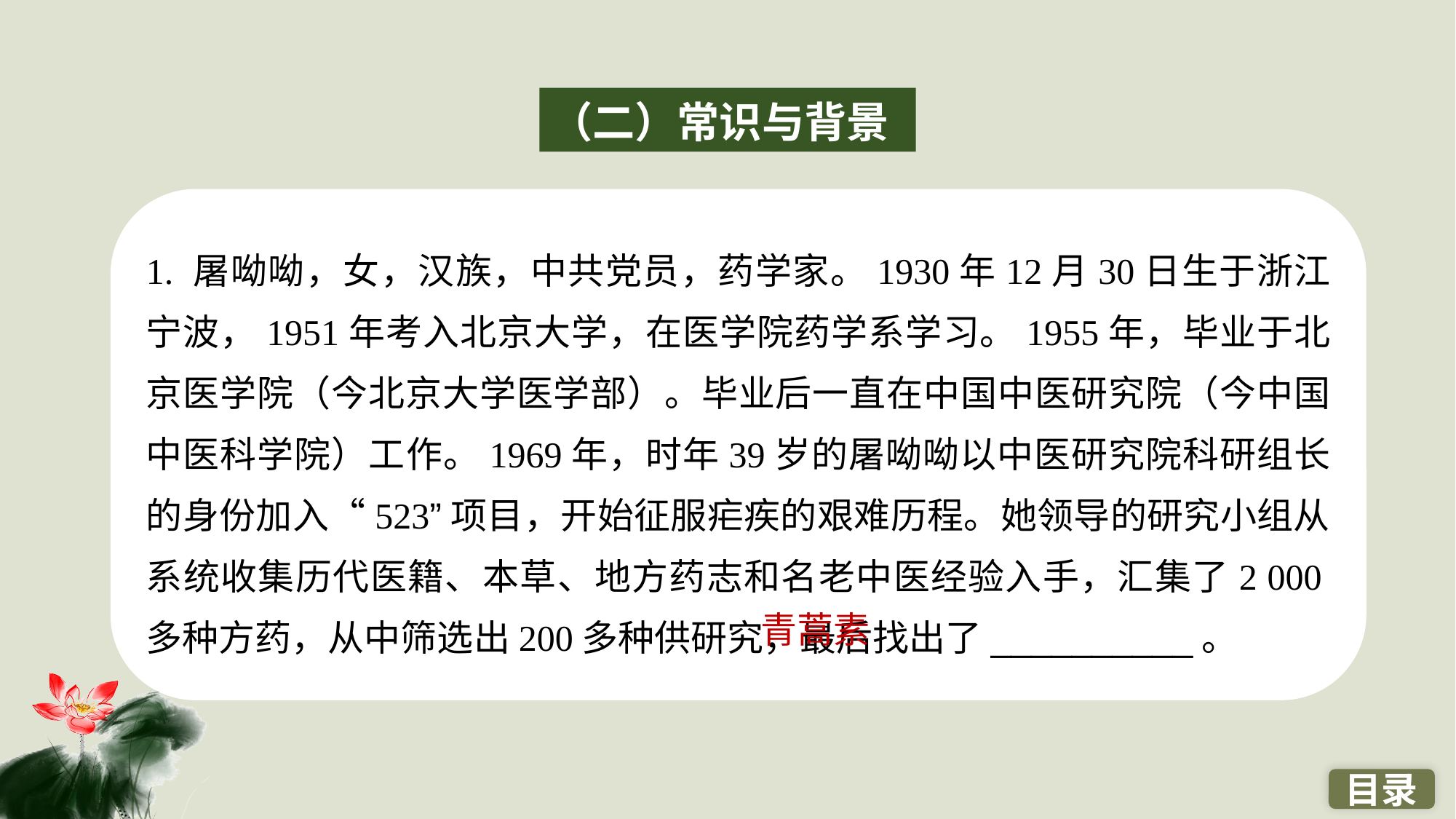

（二）常识与背景
1. 屠呦呦，女，汉族，中共党员，药学家。1930年12月30日生于浙江宁波，1951年考入北京大学，在医学院药学系学习。1955年，毕业于北京医学院（今北京大学医学部）。毕业后一直在中国中医研究院（今中国中医科学院）工作。1969年，时年39岁的屠呦呦以中医研究院科研组长的身份加入“523”项目，开始征服疟疾的艰难历程。她领导的研究小组从系统收集历代医籍、本草、地方药志和名老中医经验入手，汇集了2 000多种方药，从中筛选出200多种供研究，最后找出了__________。
青蒿素